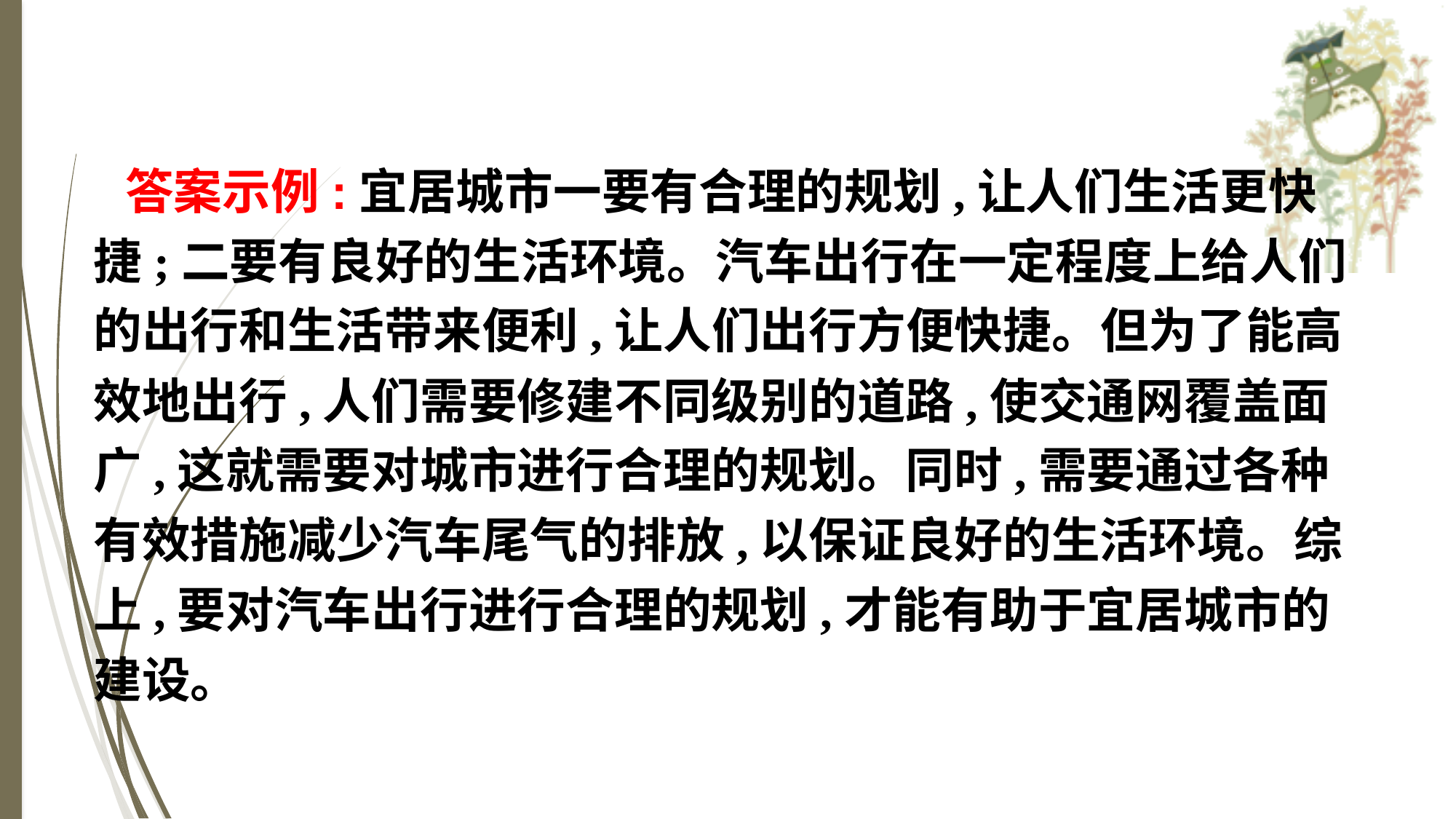

答案示例:宜居城市一要有合理的规划,让人们生活更快捷;二要有良好的生活环境。汽车出行在一定程度上给人们的出行和生活带来便利,让人们出行方便快捷。但为了能高效地出行,人们需要修建不同级别的道路,使交通网覆盖面广,这就需要对城市进行合理的规划。同时,需要通过各种有效措施减少汽车尾气的排放,以保证良好的生活环境。综上,要对汽车出行进行合理的规划,才能有助于宜居城市的建设。